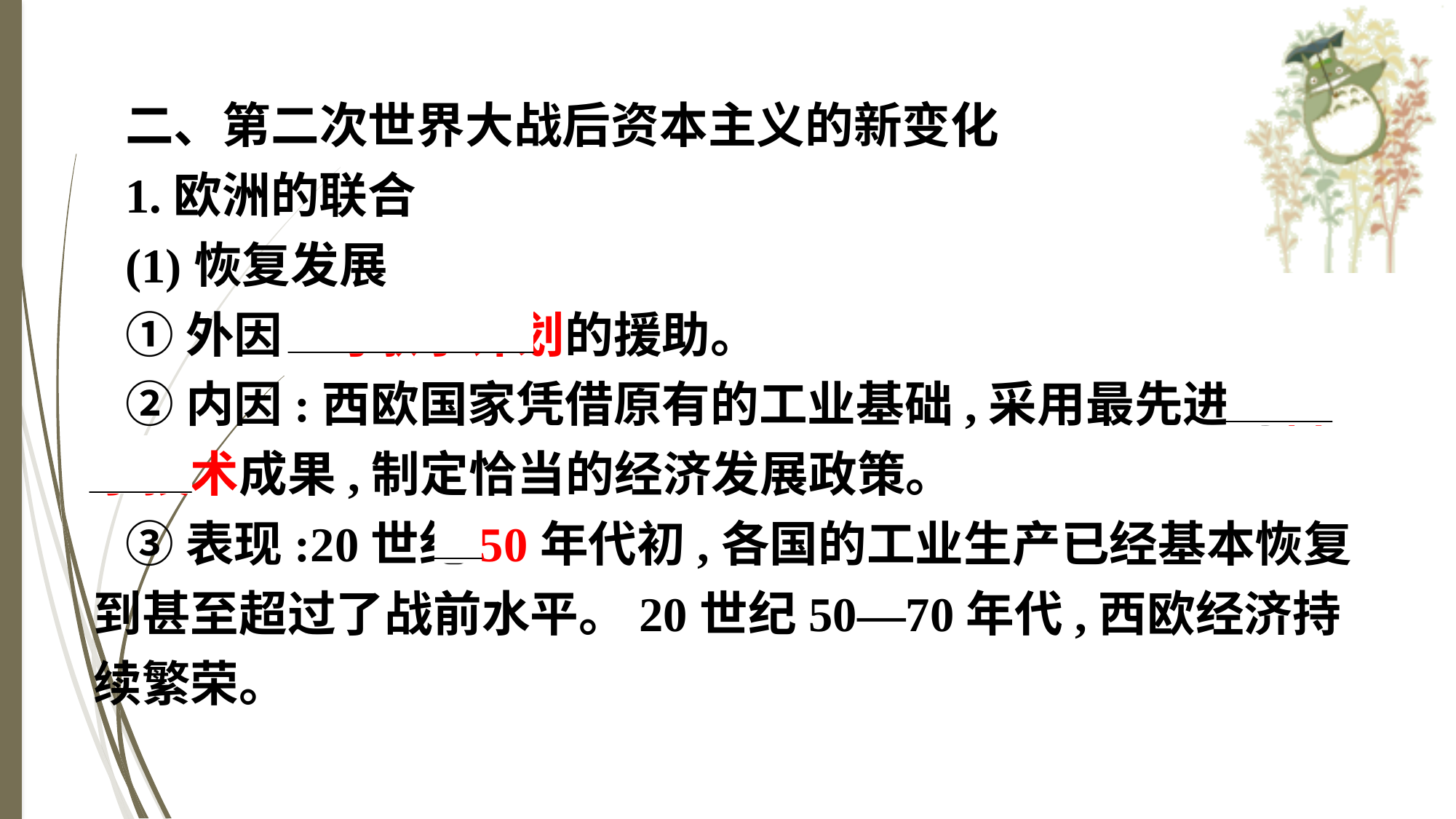

二、第二次世界大战后资本主义的新变化
1.欧洲的联合
(1)恢复发展
①外因:马歇尔计划的援助。
②内因:西欧国家凭借原有的工业基础,采用最先进的科学技术成果,制定恰当的经济发展政策。
③表现:20世纪50年代初,各国的工业生产已经基本恢复到甚至超过了战前水平。20世纪50—70年代,西欧经济持续繁荣。